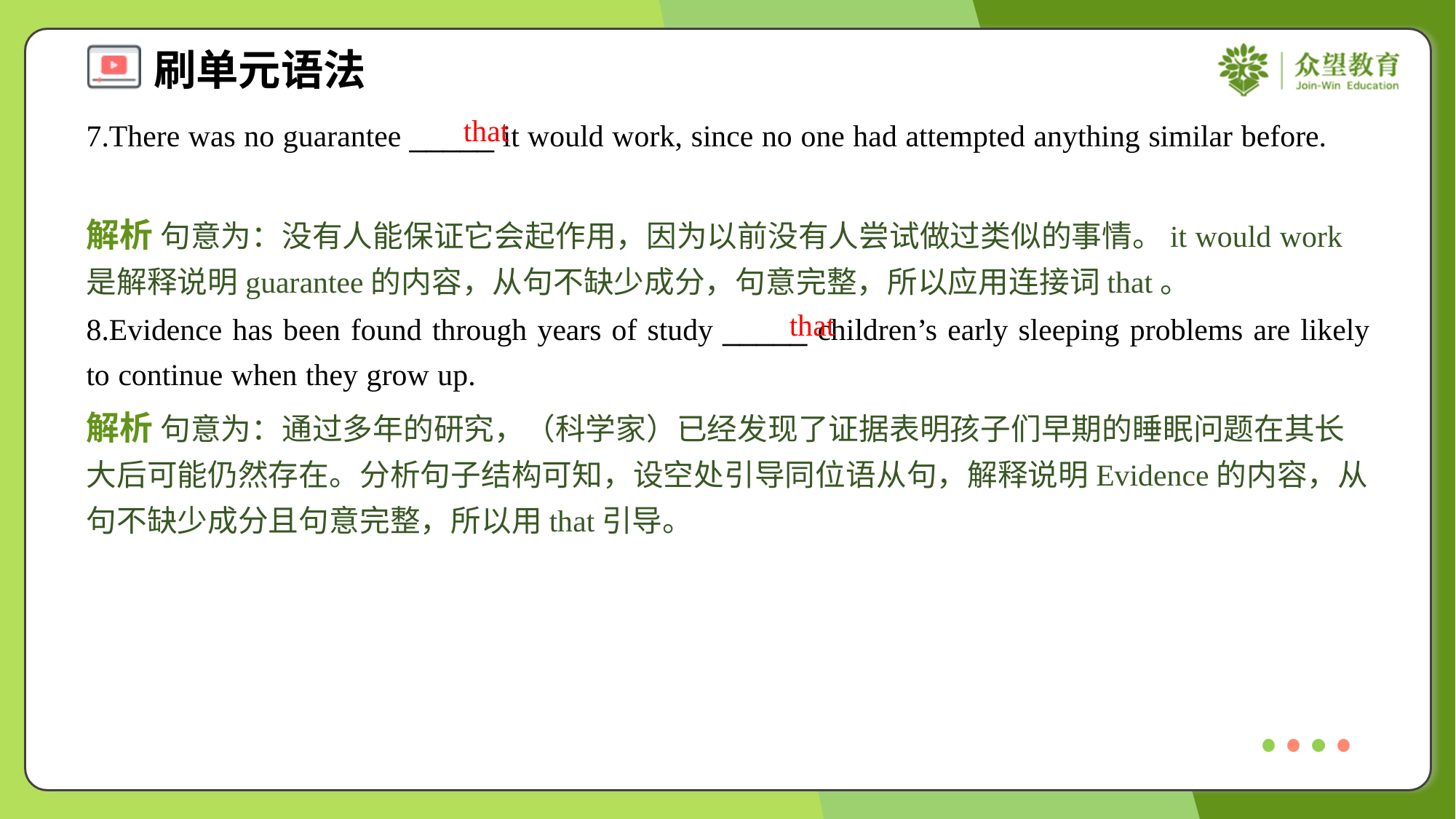

that
7.There was no guarantee _____ it would work, since no one had attempted anything similar before.
解析 句意为：没有人能保证它会起作用，因为以前没有人尝试做过类似的事情。it would work是解释说明guarantee的内容，从句不缺少成分，句意完整，所以应用连接词that。
that
8.Evidence has been found through years of study _____ children’s early sleeping problems are likely to continue when they grow up.
解析 句意为：通过多年的研究，（科学家）已经发现了证据表明孩子们早期的睡眠问题在其长大后可能仍然存在。分析句子结构可知，设空处引导同位语从句，解释说明Evidence的内容，从句不缺少成分且句意完整，所以用that引导。